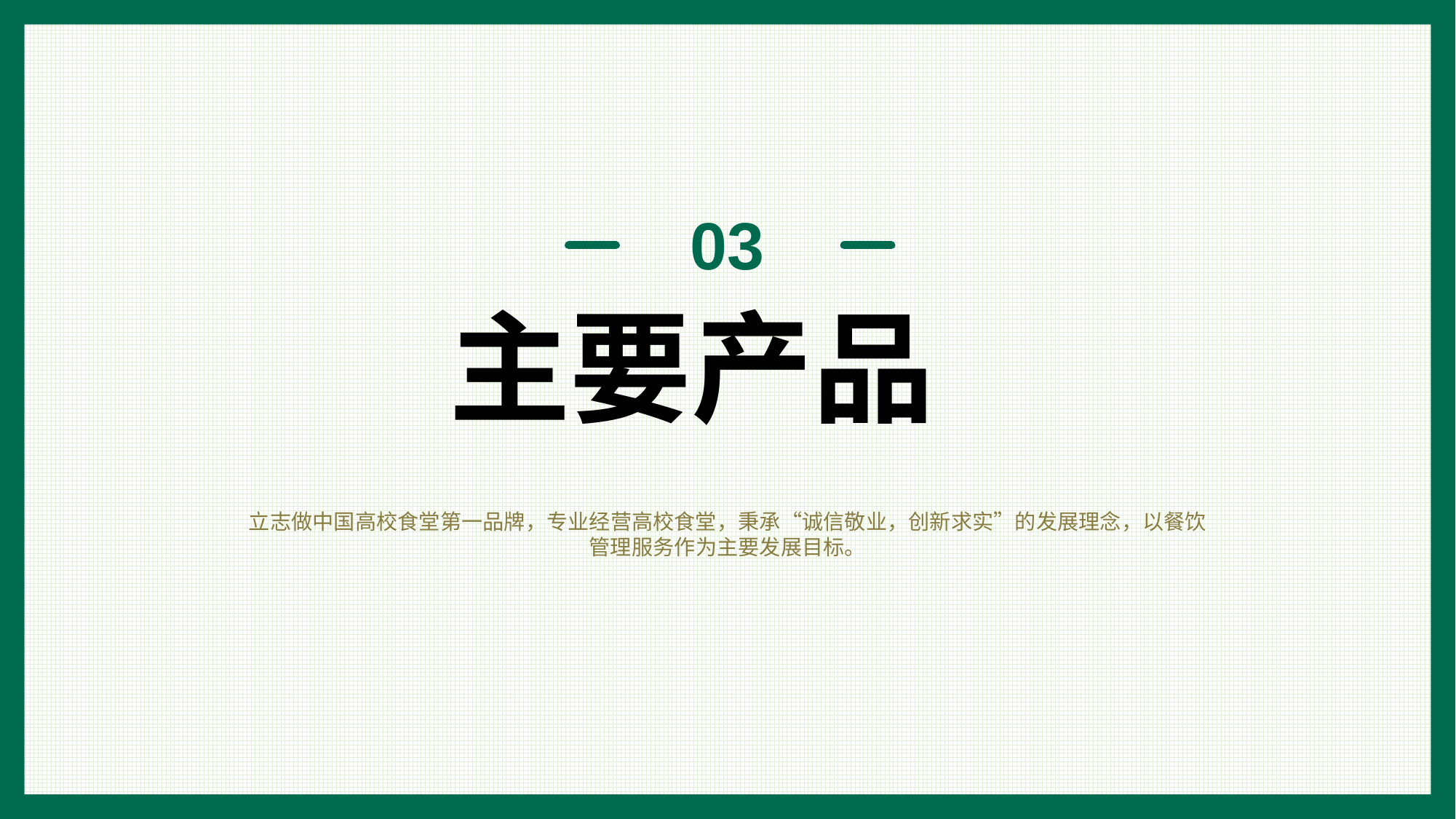

03
主要产品
立志做中国高校食堂第一品牌，专业经营高校食堂，秉承“诚信敬业，创新求实”的发展理念，以餐饮管理服务作为主要发展目标。